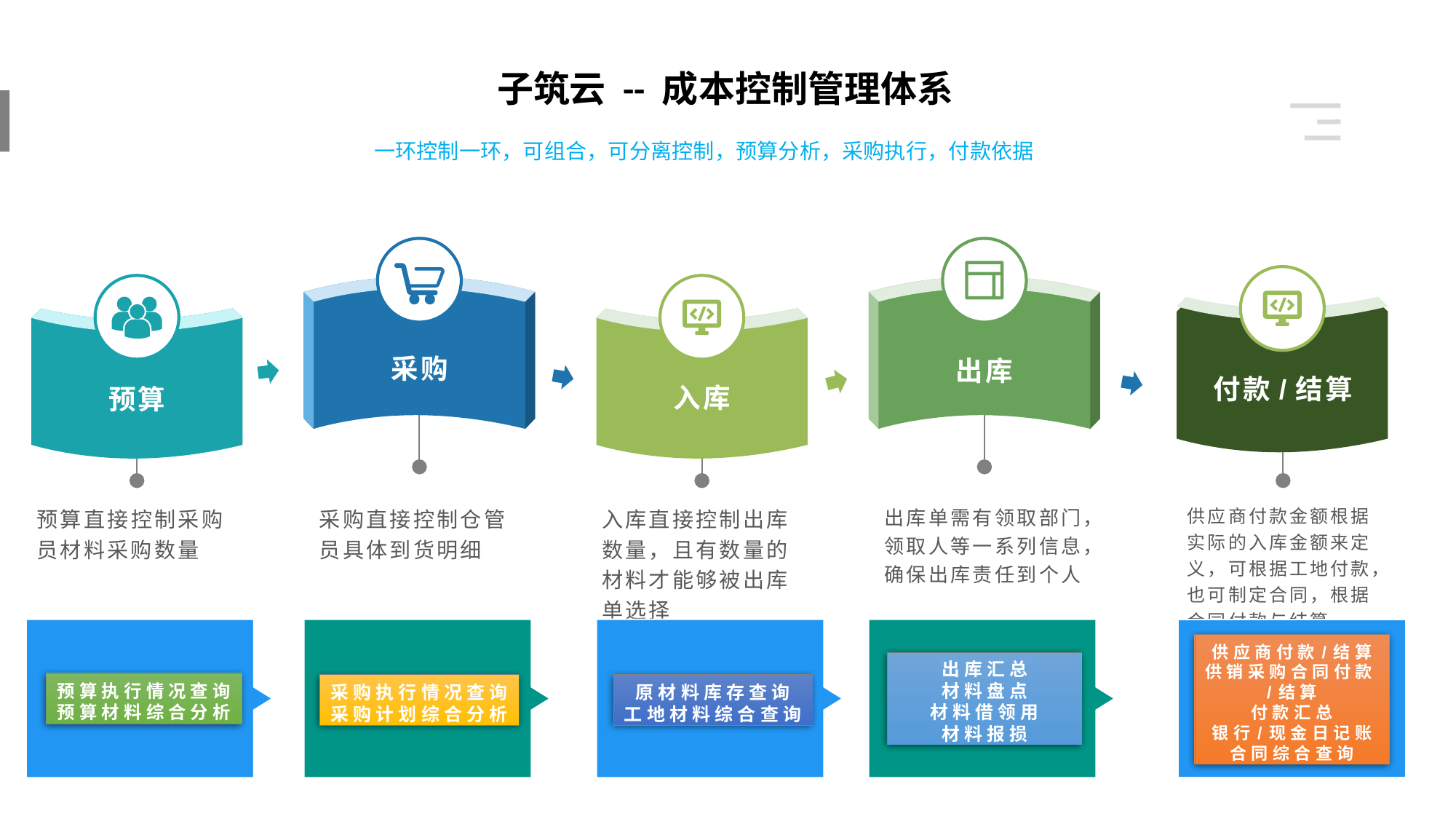

子筑云 -- 成本控制管理体系

一环控制一环，可组合，可分离控制，预算分析，采购执行，付款依据

采购
出库

付款/结算

入库
预算
入库直接控制出库数量，且有数量的材料才能够被出库单选择
出库单需有领取部门，领取人等一系列信息，确保出库责任到个人
供应商付款金额根据实际的入库金额来定义，可根据工地付款，也可制定合同，根据合同付款与结算
预算直接控制采购员材料采购数量
采购直接控制仓管员具体到货明细

供应商付款/结算
供销采购合同付款/结算
付款汇总
银行/现金日记账
合同综合查询
出库汇总
材料盘点
材料借领用
材料报损
预算执行情况查询
预算材料综合分析
采购执行情况查询
采购计划综合分析
原材料库存查询
工地材料综合查询